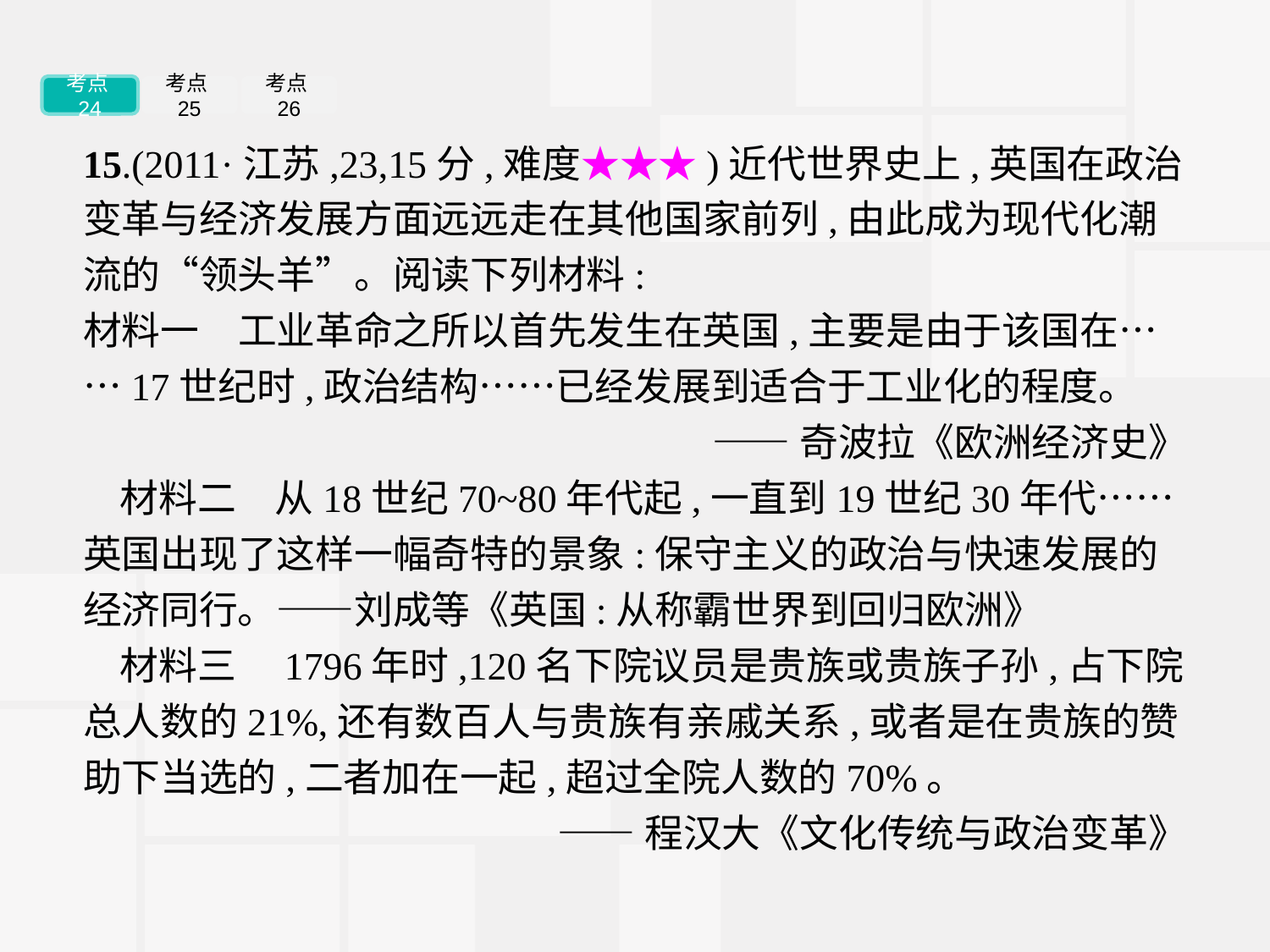

考点24
考点25
考点26
15.(2011·江苏,23,15分,难度★★★)近代世界史上,英国在政治变革与经济发展方面远远走在其他国家前列,由此成为现代化潮流的“领头羊”。阅读下列材料:
材料一　工业革命之所以首先发生在英国,主要是由于该国在……17世纪时,政治结构……已经发展到适合于工业化的程度。
——奇波拉《欧洲经济史》
材料二　从18世纪70~80年代起,一直到19世纪30年代……英国出现了这样一幅奇特的景象:保守主义的政治与快速发展的经济同行。——刘成等《英国:从称霸世界到回归欧洲》
材料三　1796年时,120名下院议员是贵族或贵族子孙,占下院总人数的21%,还有数百人与贵族有亲戚关系,或者是在贵族的赞助下当选的,二者加在一起,超过全院人数的70%。
——程汉大《文化传统与政治变革》